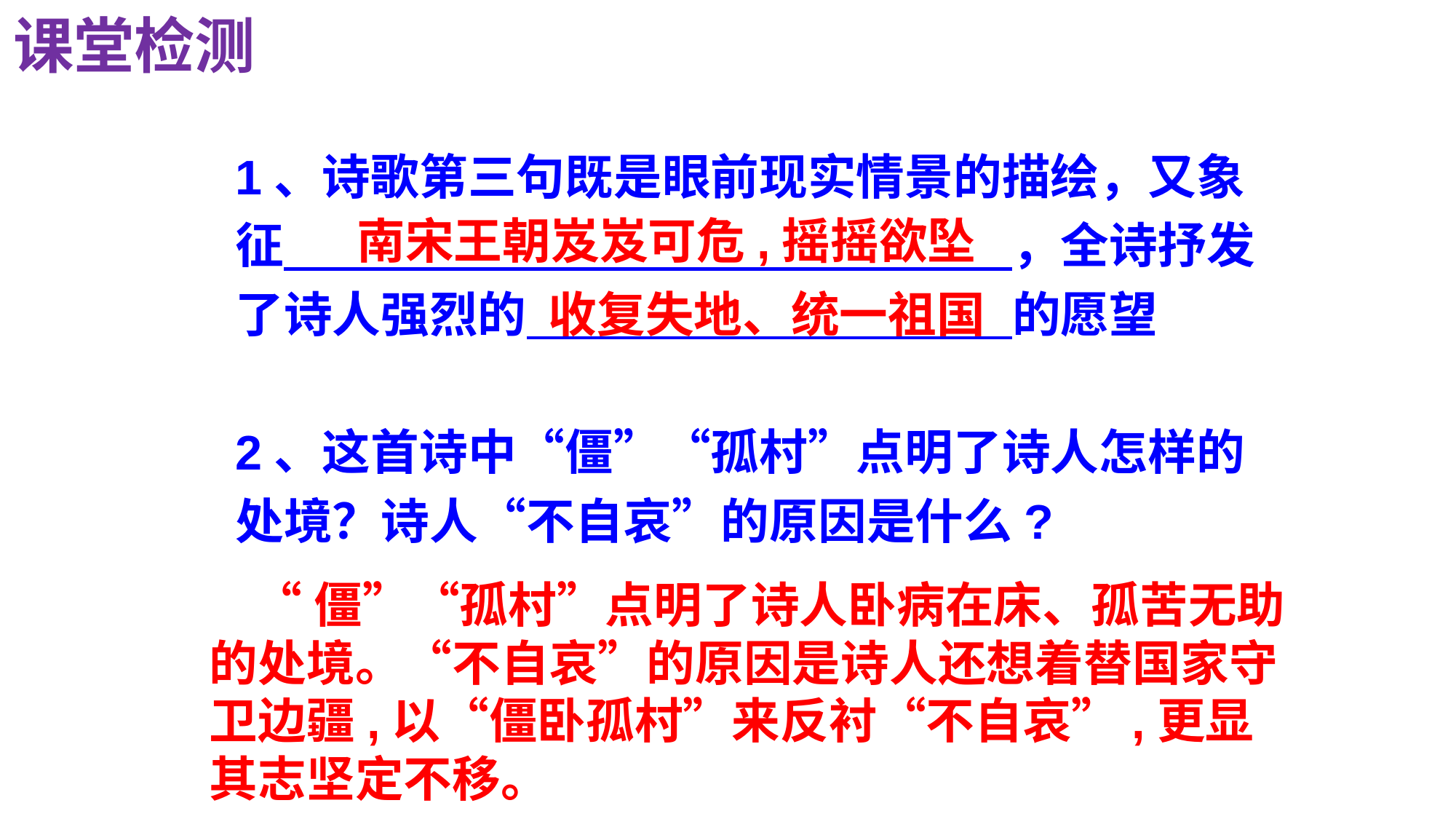

课堂检测

1、诗歌第三句既是眼前现实情景的描绘，又象征　　　　　　　　　　　　　　　，全诗抒发了诗人强烈的　　　　　　　　　　的愿望

2、这首诗中“僵”“孤村”点明了诗人怎样的处境？诗人“不自哀”的原因是什么?
南宋王朝岌岌可危,摇摇欲坠
收复失地、统一祖国
    “僵”“孤村”点明了诗人卧病在床、孤苦无助的处境。“不自哀”的原因是诗人还想着替国家守卫边疆,以“僵卧孤村”来反衬“不自哀”,更显其志坚定不移。